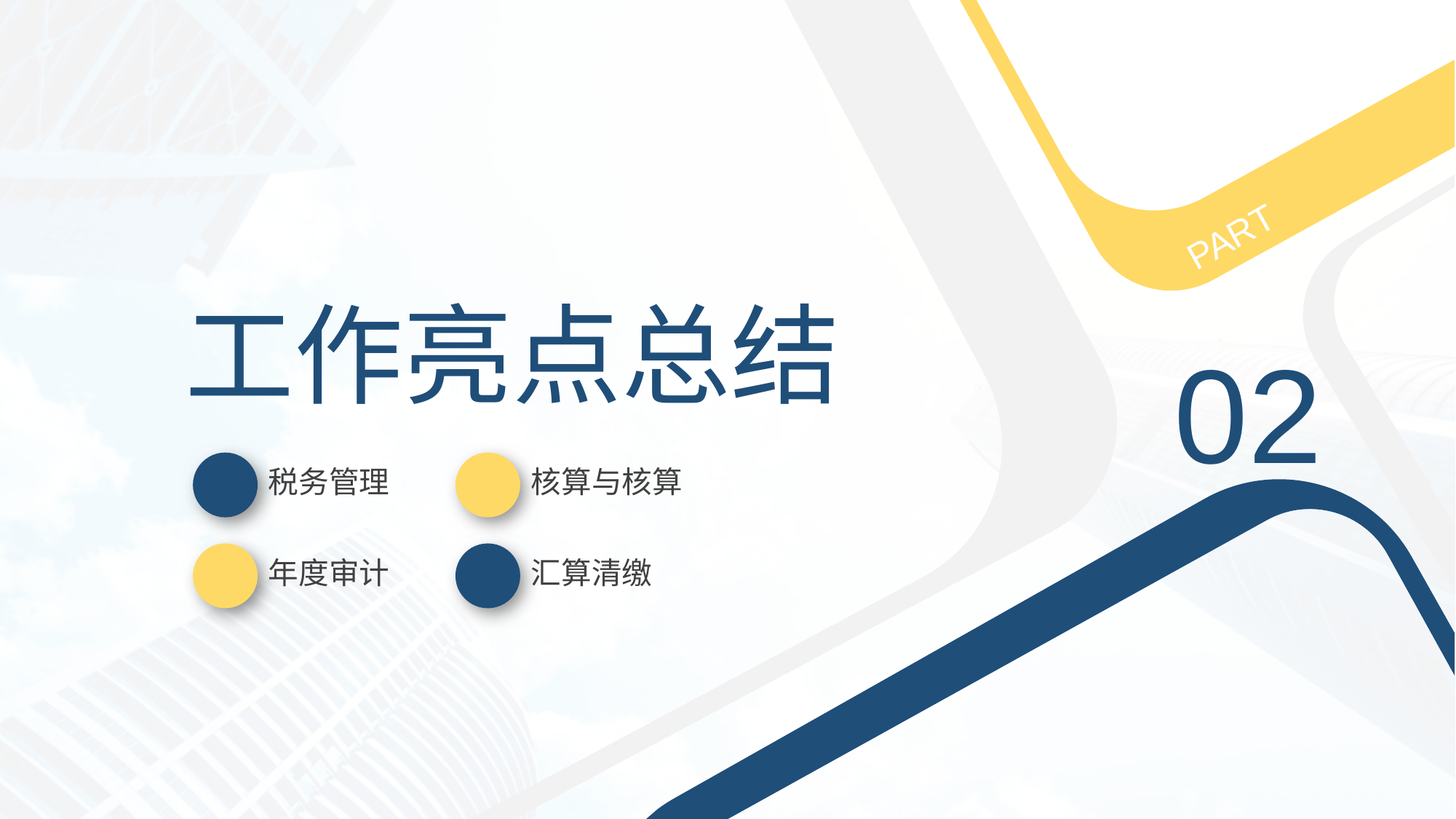

PART
工作亮点总结
02

税务管理
核算与核算

年度审计
汇算清缴